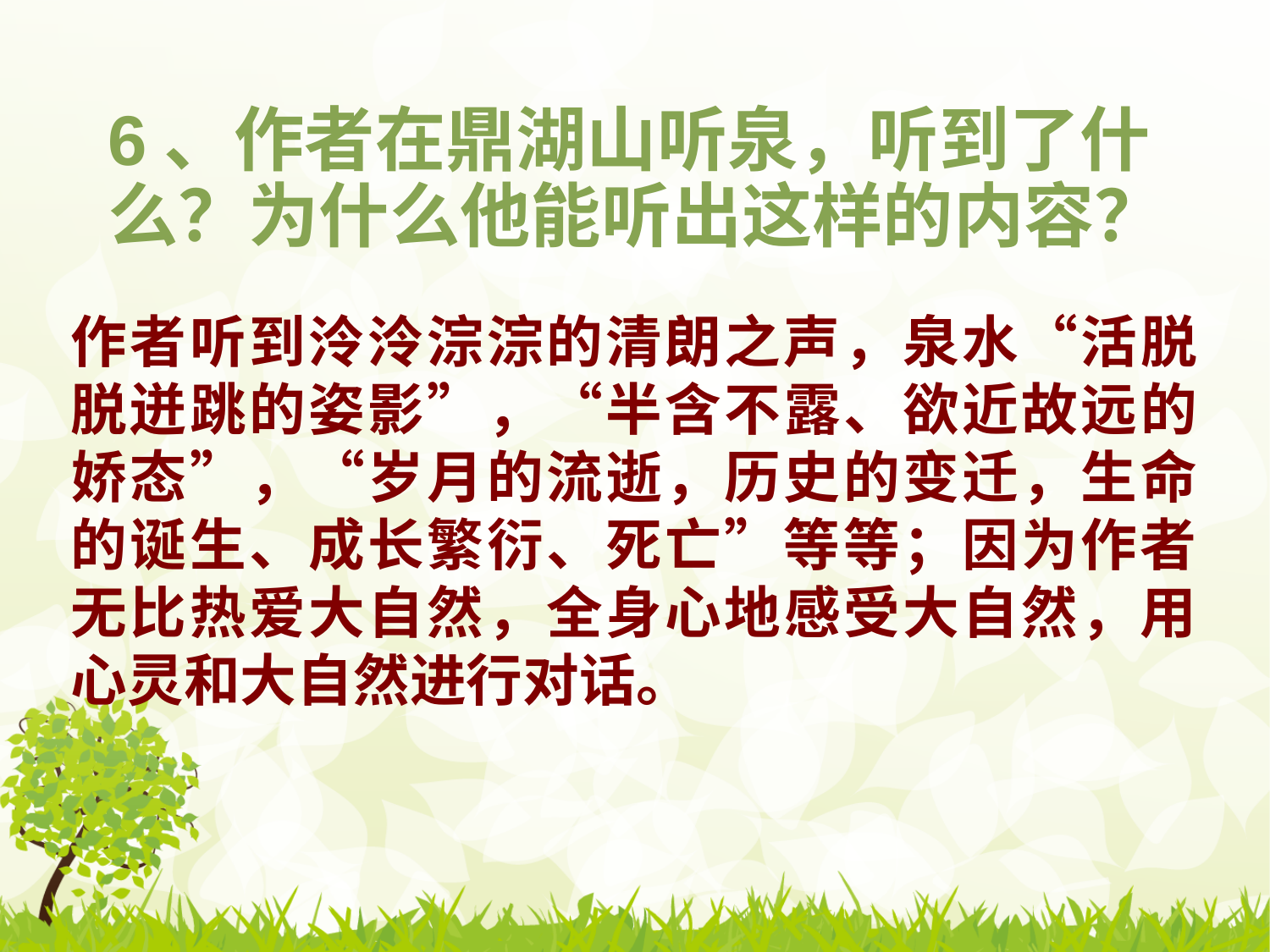

# 6、作者在鼎湖山听泉，听到了什么？为什么他能听出这样的内容？
作者听到泠泠淙淙的清朗之声，泉水“活脱脱迸跳的姿影”，“半含不露、欲近故远的娇态”，“岁月的流逝，历史的变迁，生命的诞生、成长繁衍、死亡”等等；因为作者无比热爱大自然，全身心地感受大自然，用心灵和大自然进行对话。